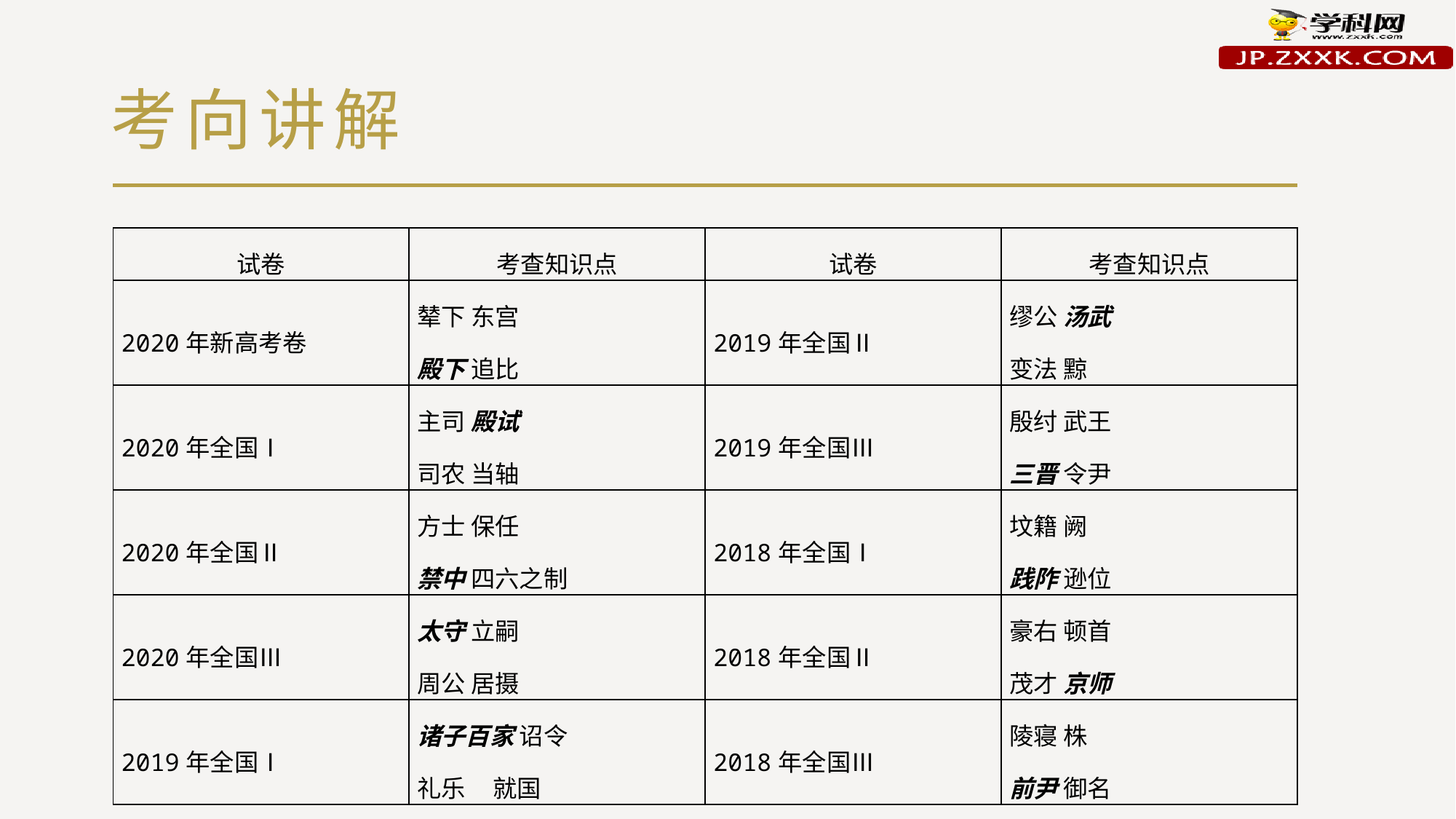

# 考向讲解
| 试卷 | 考查知识点 | 试卷 | 考查知识点 |
| --- | --- | --- | --- |
| 2020年新高考卷 | 辇下 东宫 殿下 追比 | 2019年全国Ⅱ | 缪公 汤武 变法 黥 |
| 2020年全国Ⅰ | 主司 殿试 司农 当轴 | 2019年全国Ⅲ | 殷纣 武王 三晋 令尹 |
| 2020年全国Ⅱ | 方士 保任 禁中 四六之制 | 2018年全国Ⅰ | 坟籍 阙 践阼 逊位 |
| 2020年全国Ⅲ | 太守 立嗣 周公 居摄 | 2018年全国Ⅱ | 豪右 顿首 茂才 京师 |
| 2019年全国Ⅰ | 诸子百家 诏令 礼乐 就国 | 2018年全国Ⅲ | 陵寝 株 前尹 御名 |